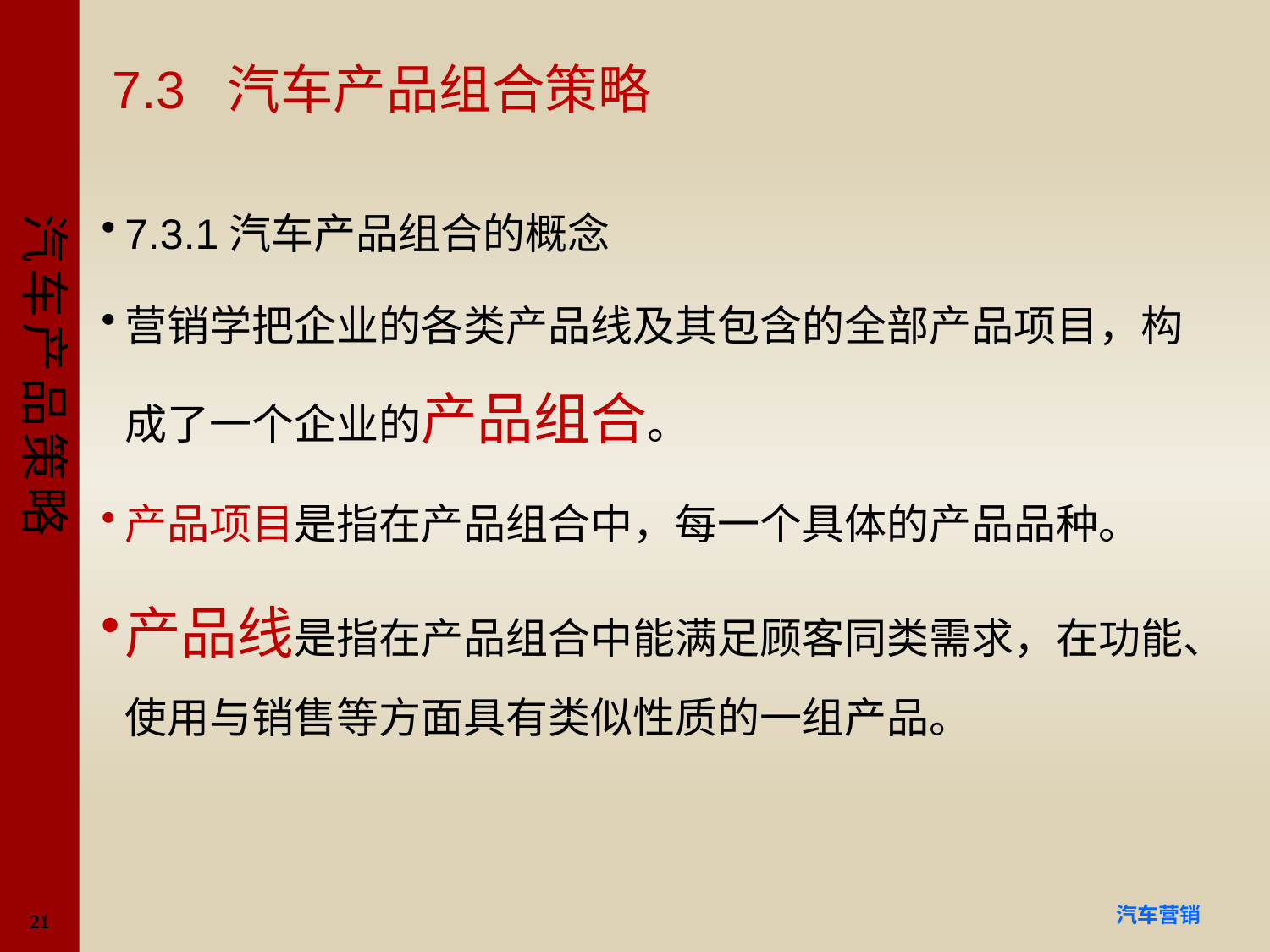

# 7.3  汽车产品组合策略
7.3.1汽车产品组合的概念
营销学把企业的各类产品线及其包含的全部产品项目，构成了一个企业的产品组合。
产品项目是指在产品组合中，每一个具体的产品品种。
产品线是指在产品组合中能满足顾客同类需求，在功能、使用与销售等方面具有类似性质的一组产品。
21